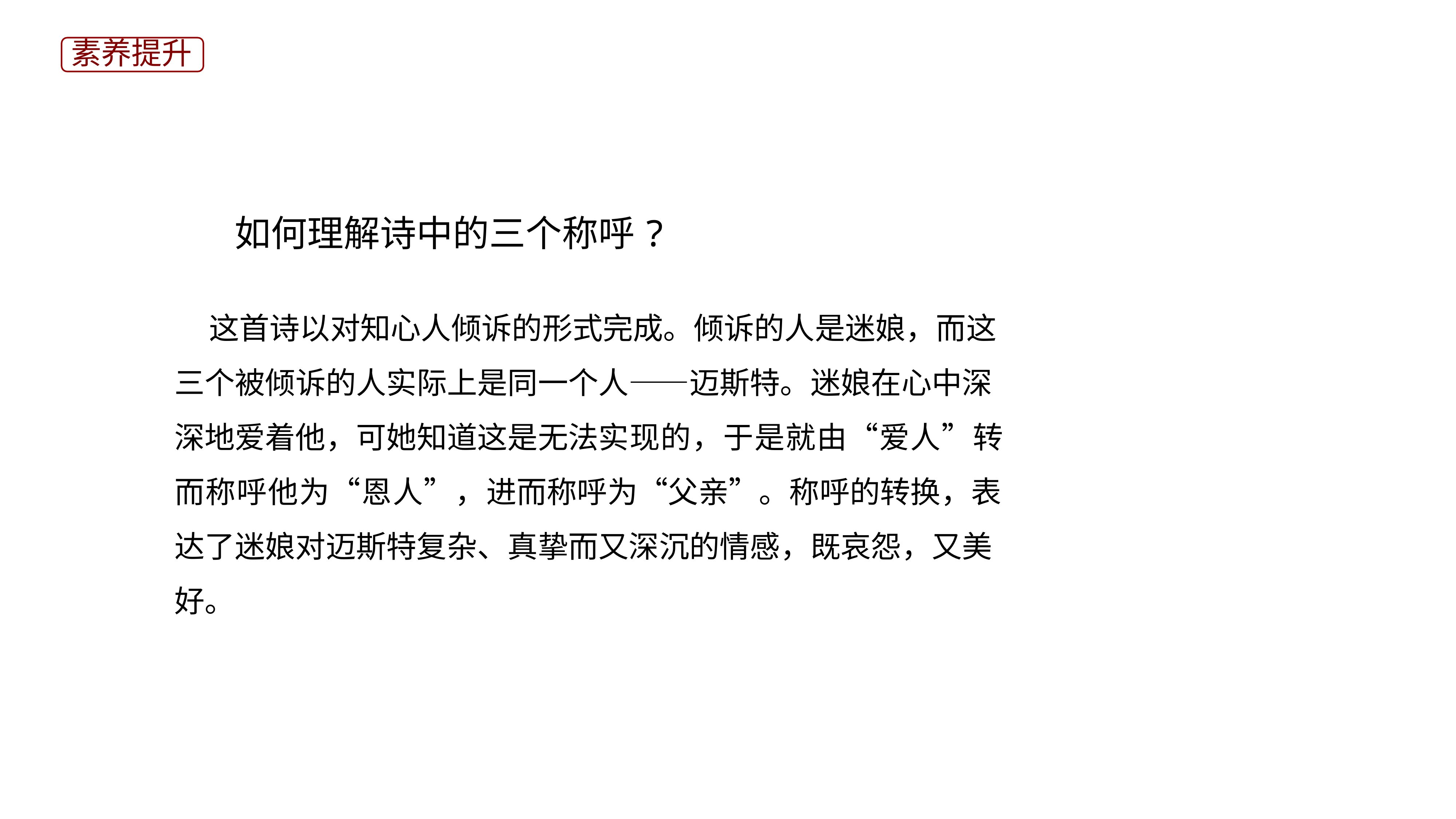

素养提升

如何理解诗中的三个称呼?

    这首诗以对知心人倾诉的形式完成。倾诉的人是迷娘，而这三个被倾诉的人实际上是同一个人——迈斯特。迷娘在心中深深地爱着他，可她知道这是无法实现的，于是就由“爱人”转而称呼他为“恩人”，进而称呼为“父亲”。称呼的转换，表达了迷娘对迈斯特复杂、真挚而又深沉的情感，既哀怨，又美好。